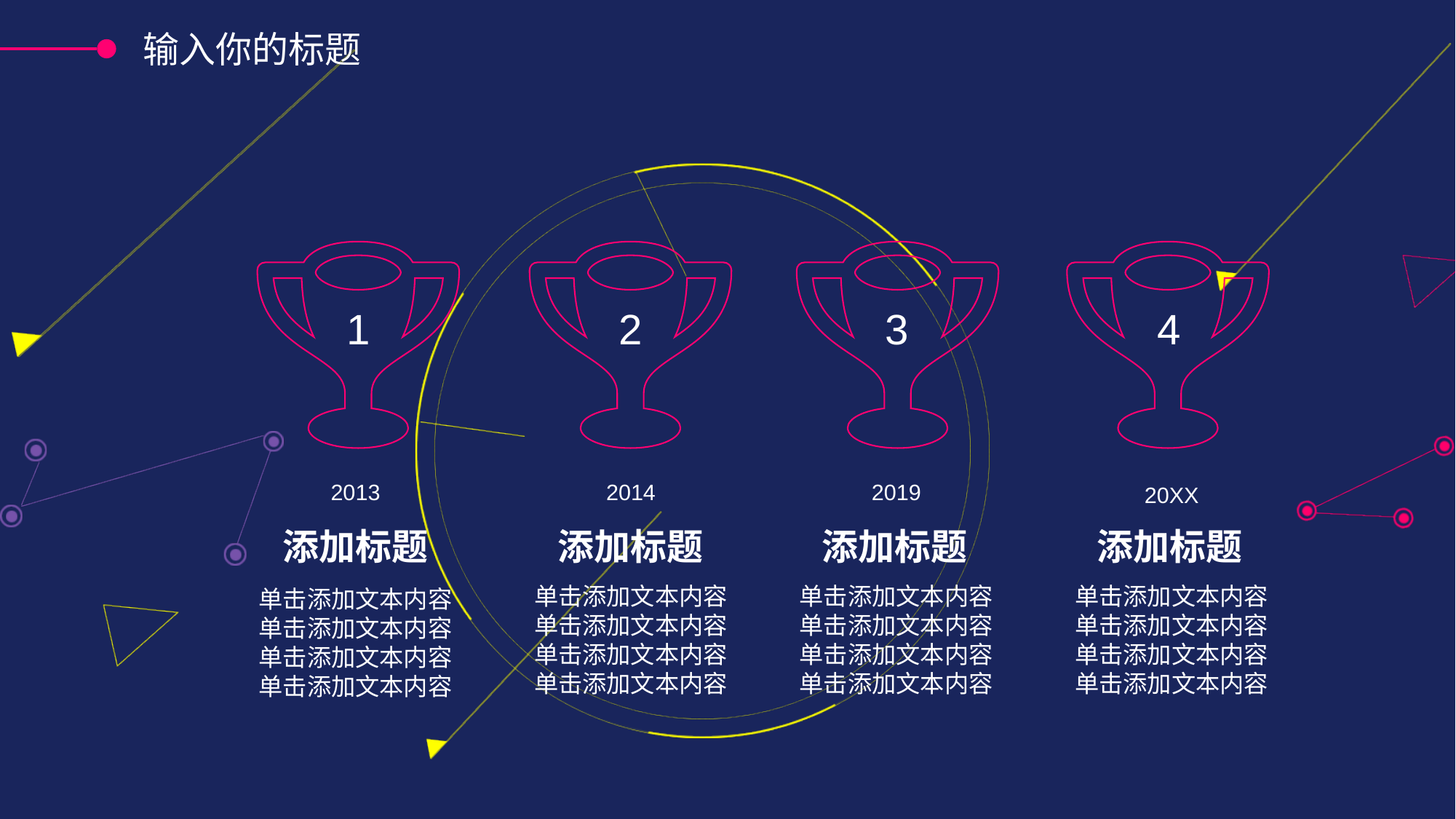

输入你的标题

1
2
3
4
2013
2014
2019
20XX
添加标题
添加标题
添加标题
添加标题
单击添加文本内容
单击添加文本内容
单击添加文本内容
单击添加文本内容
单击添加文本内容
单击添加文本内容
单击添加文本内容
单击添加文本内容
单击添加文本内容
单击添加文本内容
单击添加文本内容
单击添加文本内容
单击添加文本内容
单击添加文本内容
单击添加文本内容
单击添加文本内容